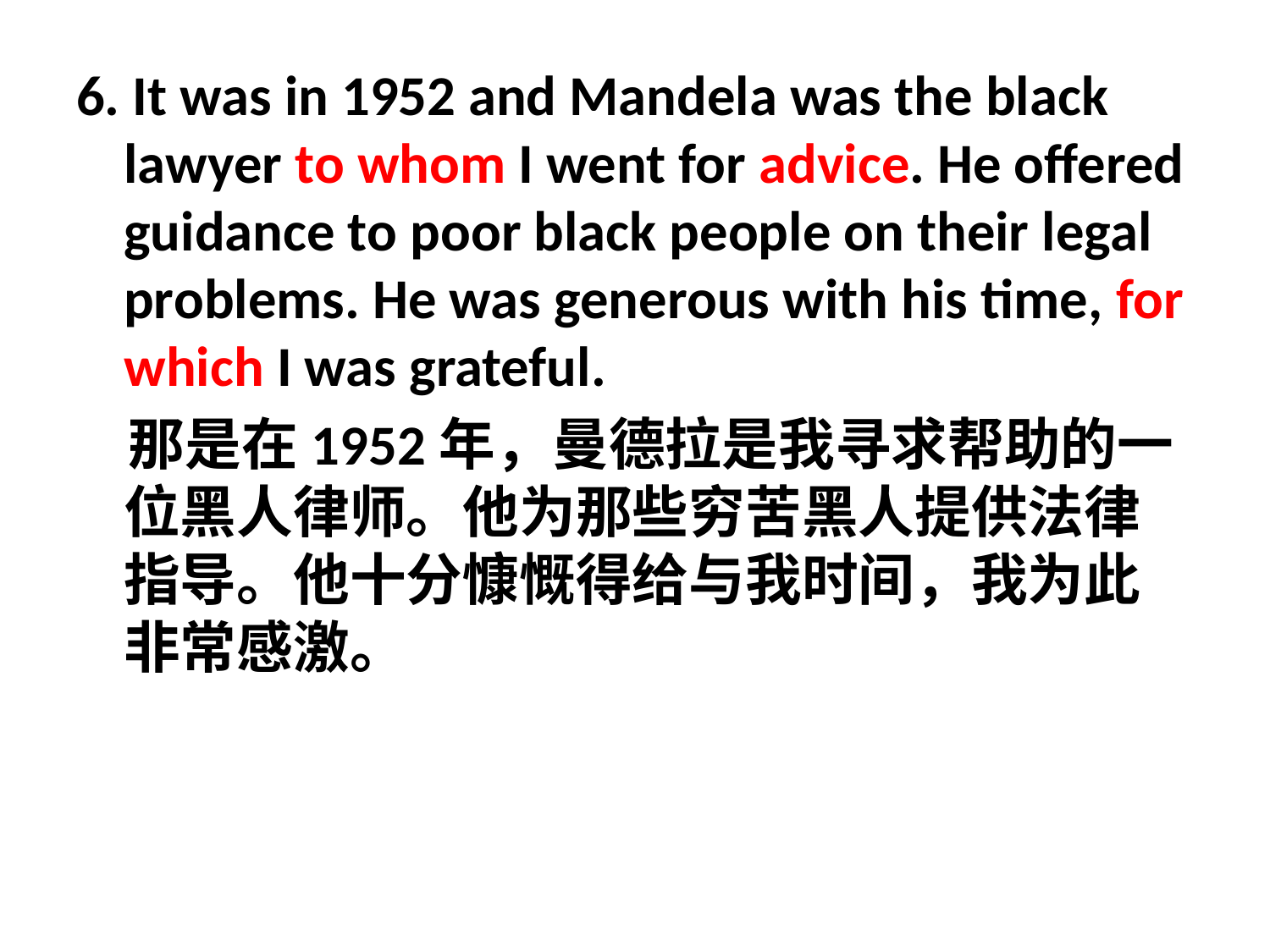

6. It was in 1952 and Mandela was the black lawyer to whom I went for advice. He offered guidance to poor black people on their legal problems. He was generous with his time, for which I was grateful.
   那是在1952年，曼德拉是我寻求帮助的一位黑人律师。他为那些穷苦黑人提供法律指导。他十分慷慨得给与我时间，我为此非常感激。